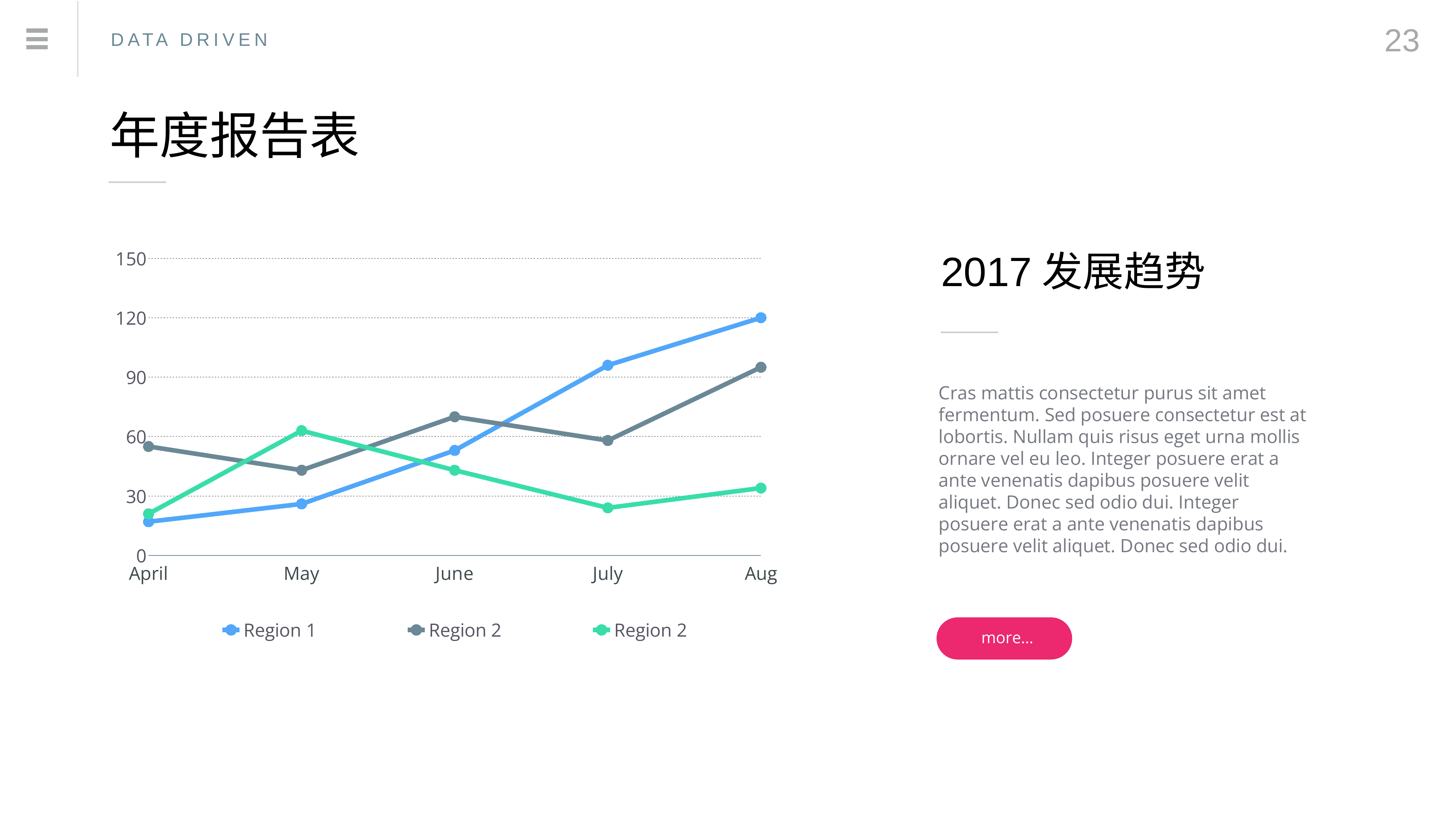

23
DATA DRIVEN
年度报告表

### Chart:

| Category | Region 1 | Region 2 | Region 2 |
|---|---|---|---|
| April | 17.0 | 55.0 | 21.0 |
| May | 26.0 | 43.0 | 63.0 |
| June | 53.0 | 70.0 | 43.0 |
| July | 96.0 | 58.0 | 24.0 |
| Aug | 120.0 | 95.0 | 34.0 |
2017发展趋势

Cras mattis consectetur purus sit amet fermentum. Sed posuere consectetur est at lobortis. Nullam quis risus eget urna mollis ornare vel eu leo. Integer posuere erat a ante venenatis dapibus posuere velit aliquet. Donec sed odio dui. Integer posuere erat a ante venenatis dapibus posuere velit aliquet. Donec sed odio dui.

more…